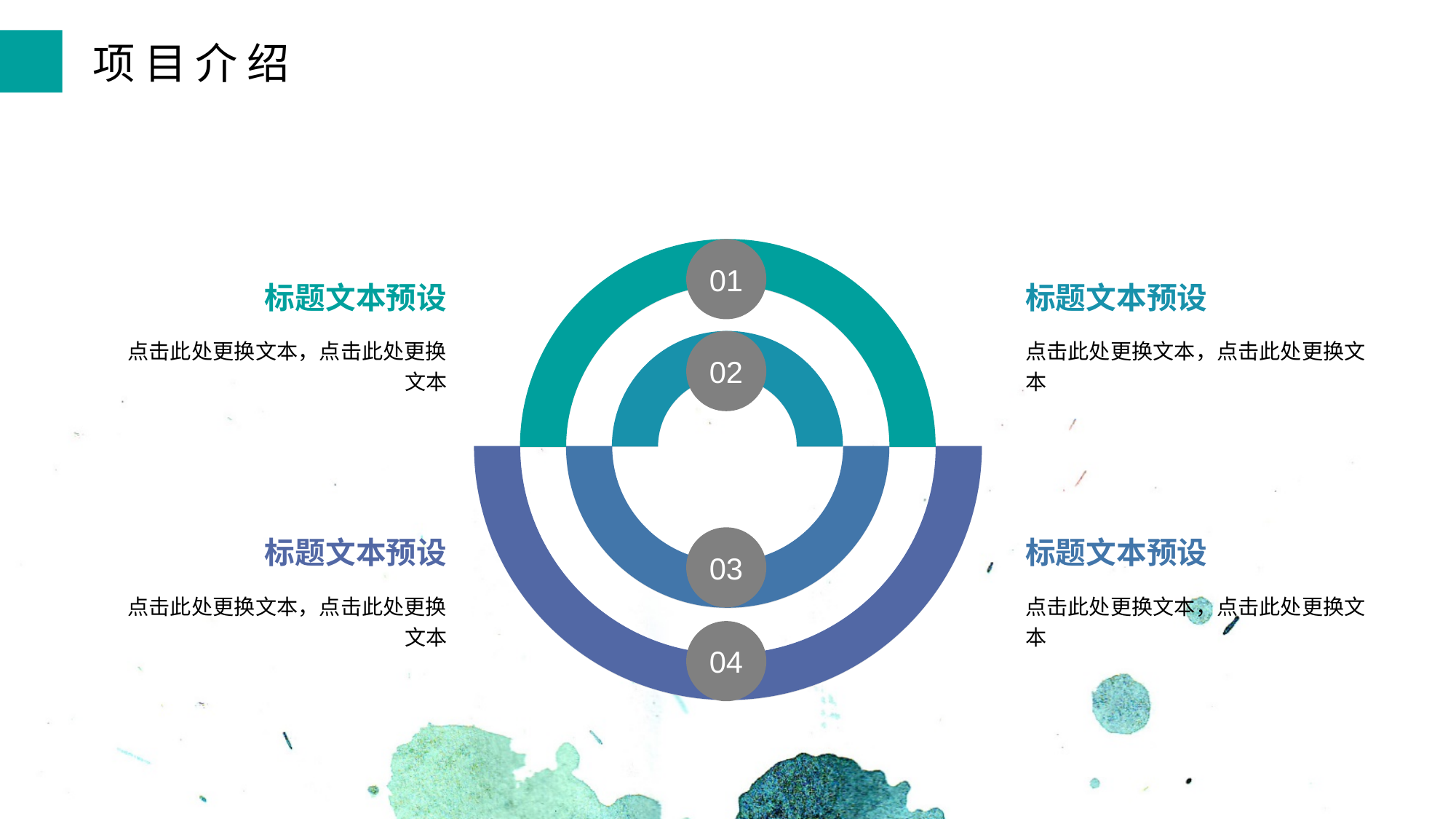

01

02

03
04
标题文本预设
点击此处更换文本，点击此处更换文本
标题文本预设
点击此处更换文本，点击此处更换文本
标题文本预设
点击此处更换文本，点击此处更换文本
标题文本预设
点击此处更换文本，点击此处更换文本